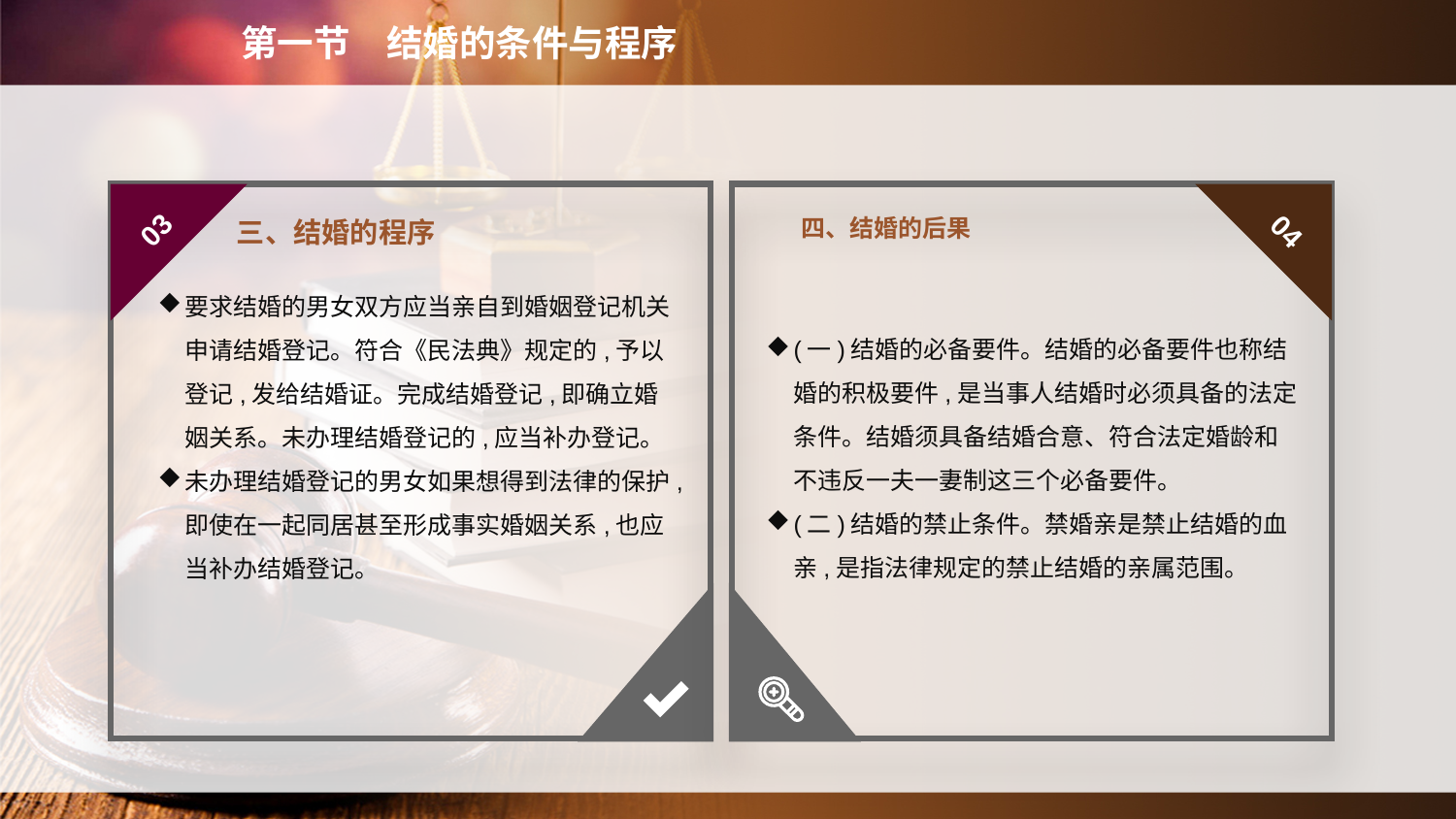

第一节　结婚的条件与程序

四、结婚的后果
03
04
三、结婚的程序
要求结婚的男女双方应当亲自到婚姻登记机关申请结婚登记。符合《民法典》规定的,予以登记,发给结婚证。完成结婚登记,即确立婚姻关系。未办理结婚登记的,应当补办登记。
未办理结婚登记的男女如果想得到法律的保护,即使在一起同居甚至形成事实婚姻关系,也应当补办结婚登记。
(一)结婚的必备要件。结婚的必备要件也称结婚的积极要件,是当事人结婚时必须具备的法定条件。结婚须具备结婚合意、符合法定婚龄和不违反一夫一妻制这三个必备要件。
(二)结婚的禁止条件。禁婚亲是禁止结婚的血亲,是指法律规定的禁止结婚的亲属范围。